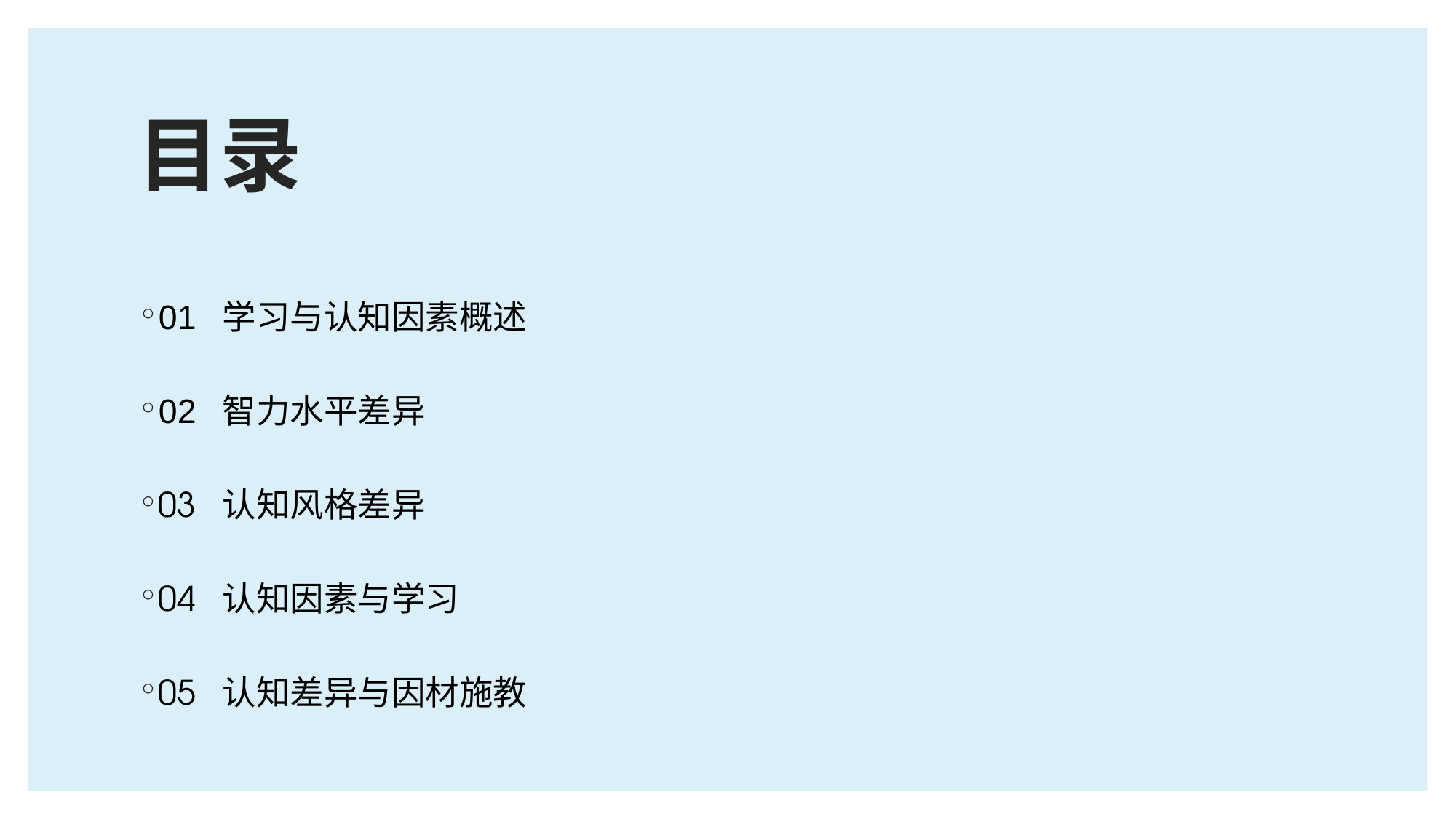

# 目录
01  学习与认知因素概述
02  智力水平差异
03  认知风格差异
04  认知因素与学习
05  认知差异与因材施教